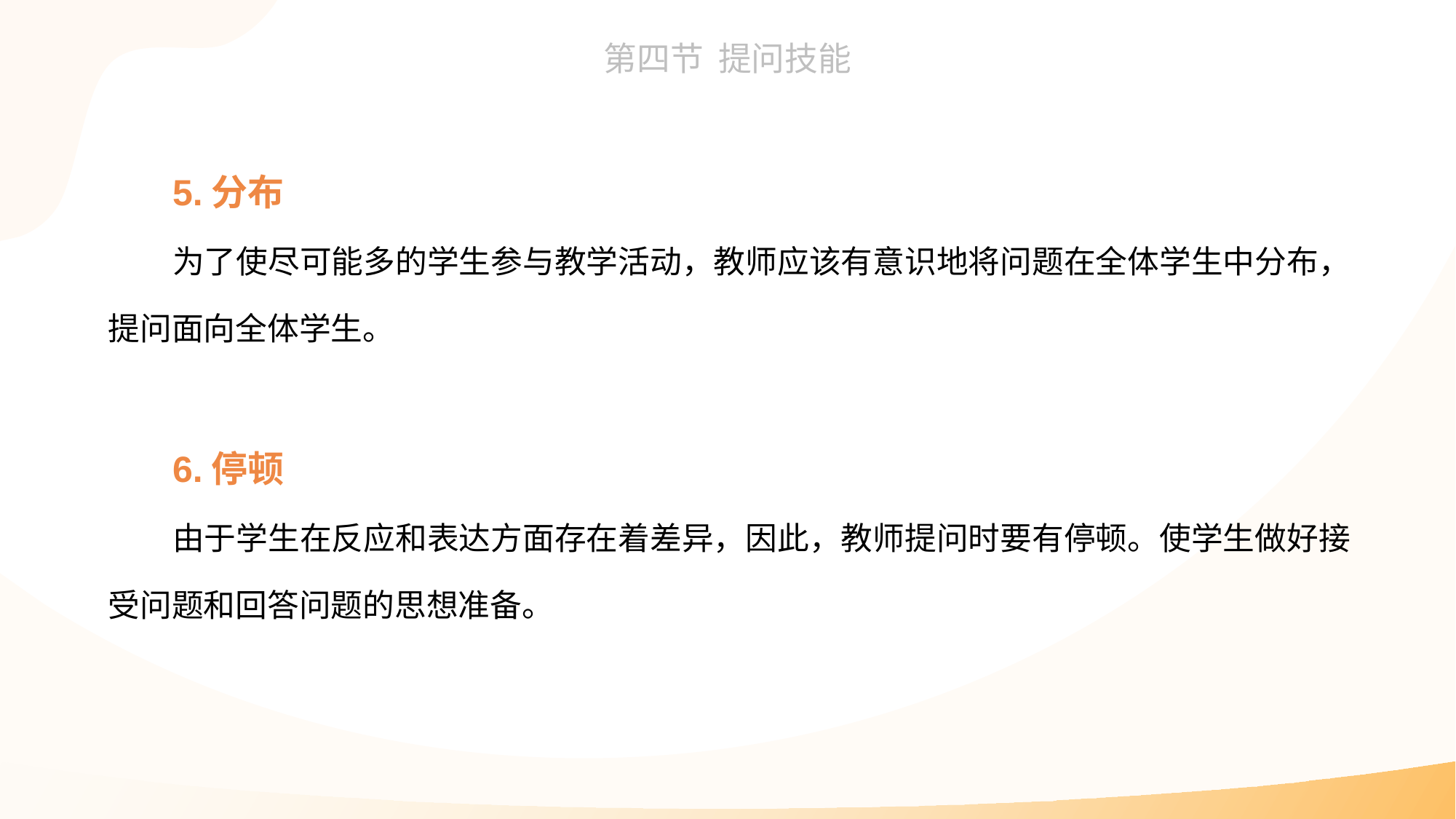

5.分布
为了使尽可能多的学生参与教学活动，教师应该有意识地将问题在全体学生中分布，提问面向全体学生。

6.停顿
由于学生在反应和表达方面存在着差异，因此，教师提问时要有停顿。使学生做好接受问题和回答问题的思想准备。